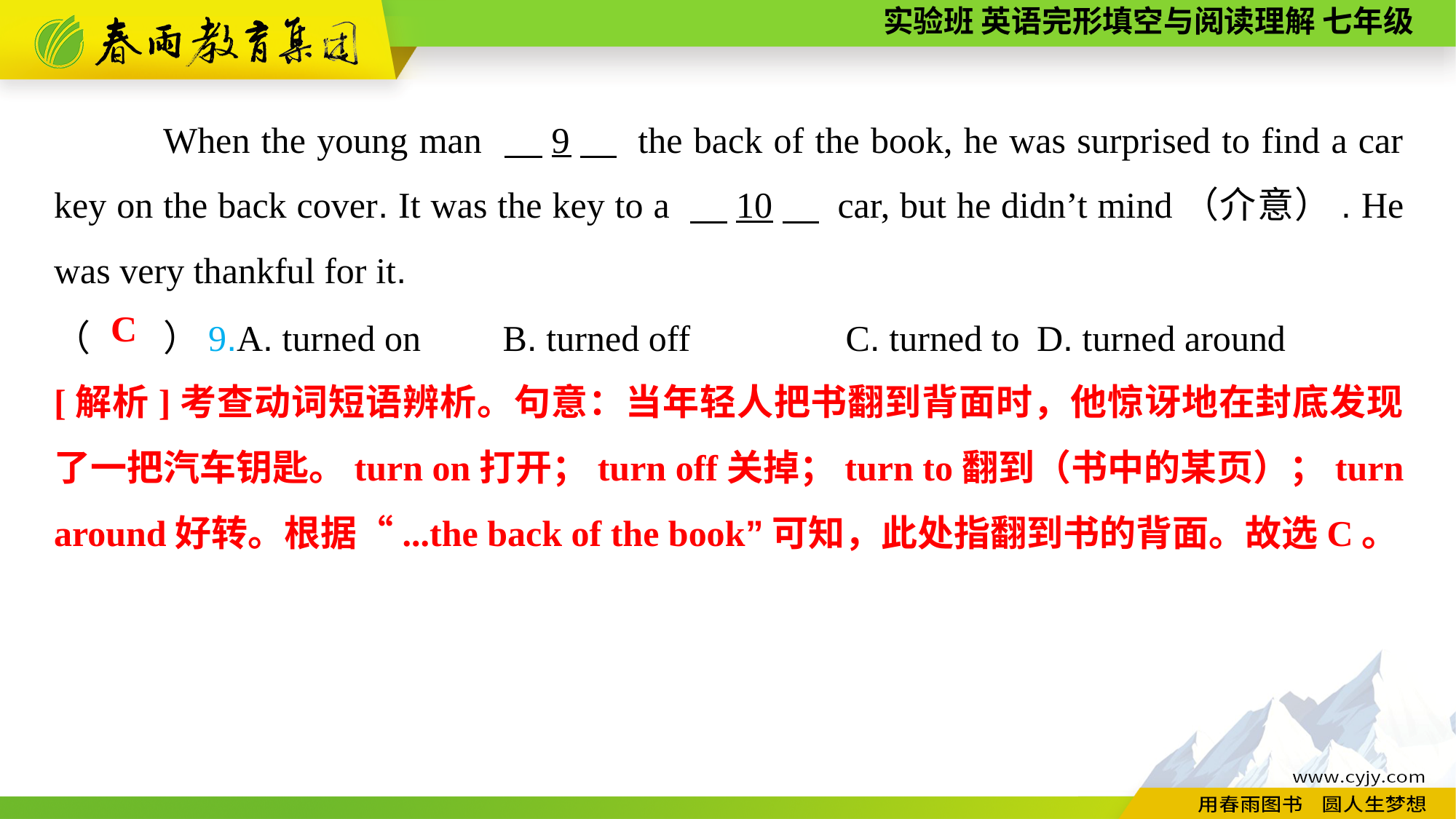

When the young man 　9　 the back of the book, he was surprised to find a car key on the back cover. It was the key to a 　10　 car, but he didn’t mind（介意）. He was very thankful for it.
（　　）9.A. turned on         B. turned off   	   C. turned to	D. turned around
C
[解析]考查动词短语辨析。句意：当年轻人把书翻到背面时，他惊讶地在封底发现了一把汽车钥匙。turn on打开；turn off关掉；turn to翻到（书中的某页）；turn around好转。根据“...the back of the book”可知，此处指翻到书的背面。故选C。